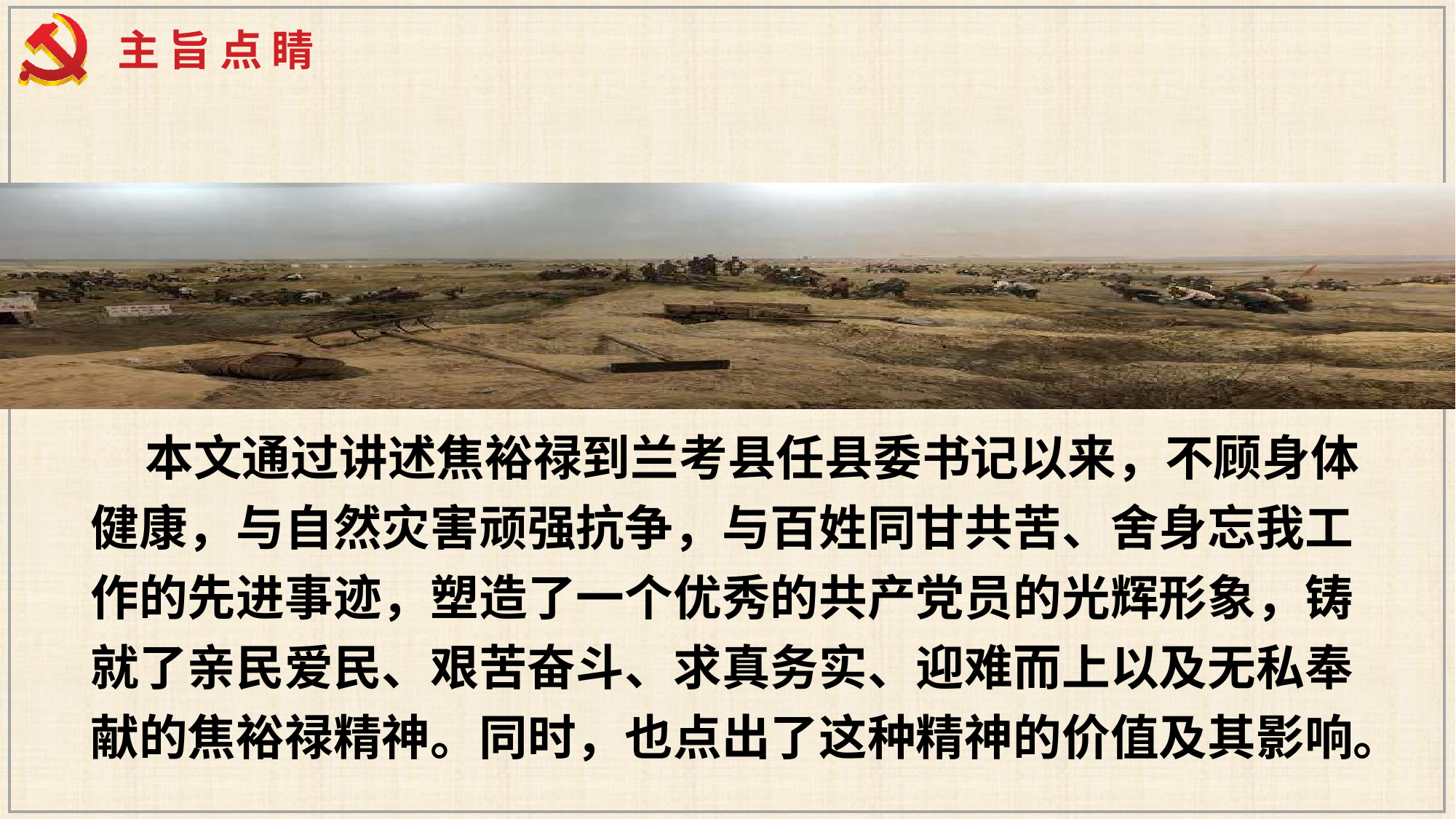

主旨点睛

本文通过讲述焦裕禄到兰考县任县委书记以来，不顾身体健康，与自然灾害顽强抗争，与百姓同甘共苦、舍身忘我工作的先进事迹，塑造了一个优秀的共产党员的光辉形象，铸就了亲民爱民、艰苦奋斗、求真务实、迎难而上以及无私奉献的焦裕禄精神。同时，也点出了这种精神的价值及其影响。